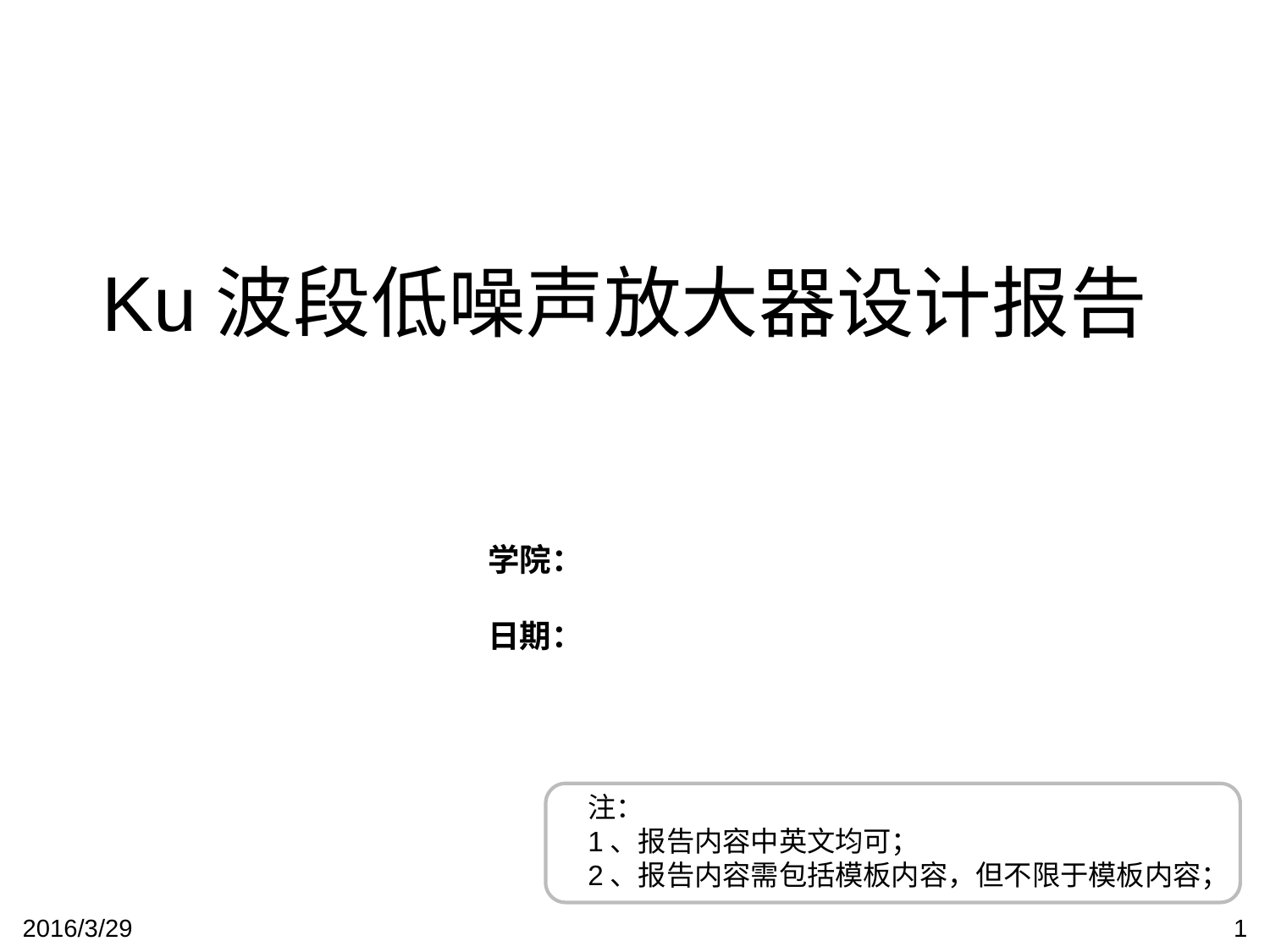

Ku波段低噪声放大器设计报告
学院：
日期：

注：
1、报告内容中英文均可；
2、报告内容需包括模板内容，但不限于模板内容；

2016/3/29
1